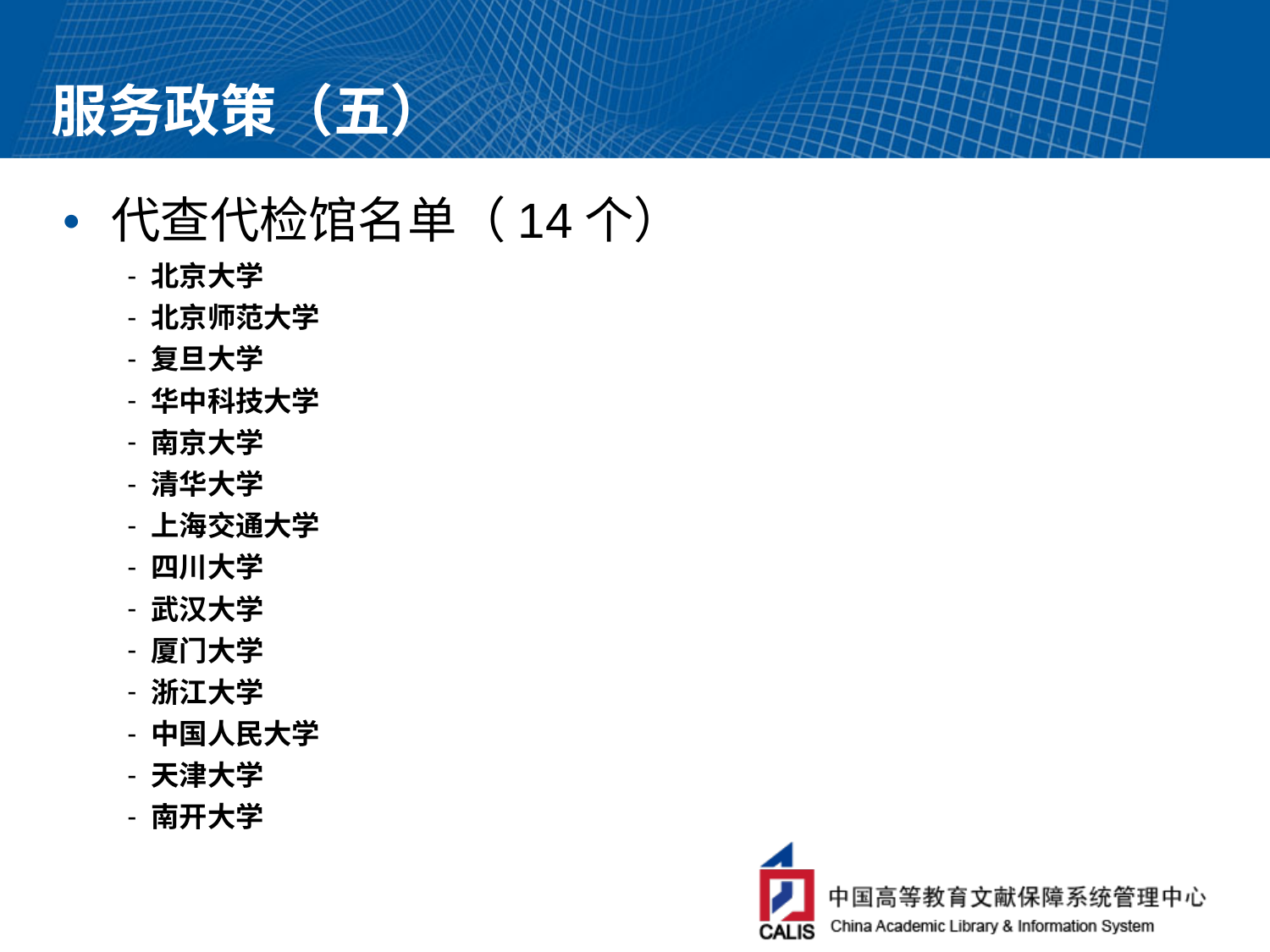

# 服务政策（五）
代查代检馆名单（14个）
北京大学
北京师范大学
复旦大学
华中科技大学
南京大学
清华大学
上海交通大学
四川大学
武汉大学
厦门大学
浙江大学
中国人民大学
天津大学
南开大学